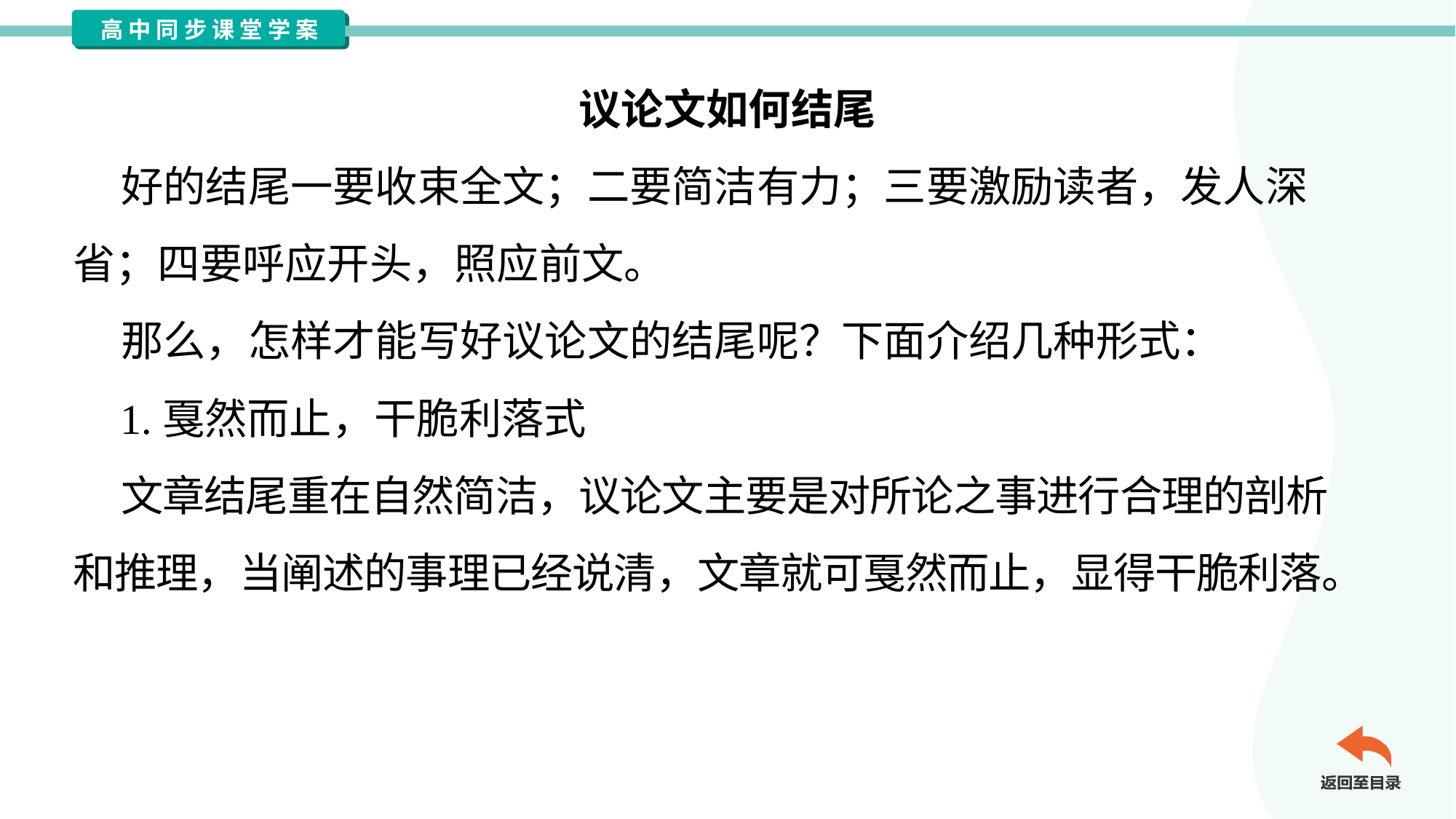

议论文如何结尾
    好的结尾一要收束全文；二要简洁有力；三要激励读者，发人深
省；四要呼应开头，照应前文。
    那么，怎样才能写好议论文的结尾呢？下面介绍几种形式：
    1.戛然而止，干脆利落式
    文章结尾重在自然简洁，议论文主要是对所论之事进行合理的剖析
和推理，当阐述的事理已经说清，文章就可戛然而止，显得干脆利落。